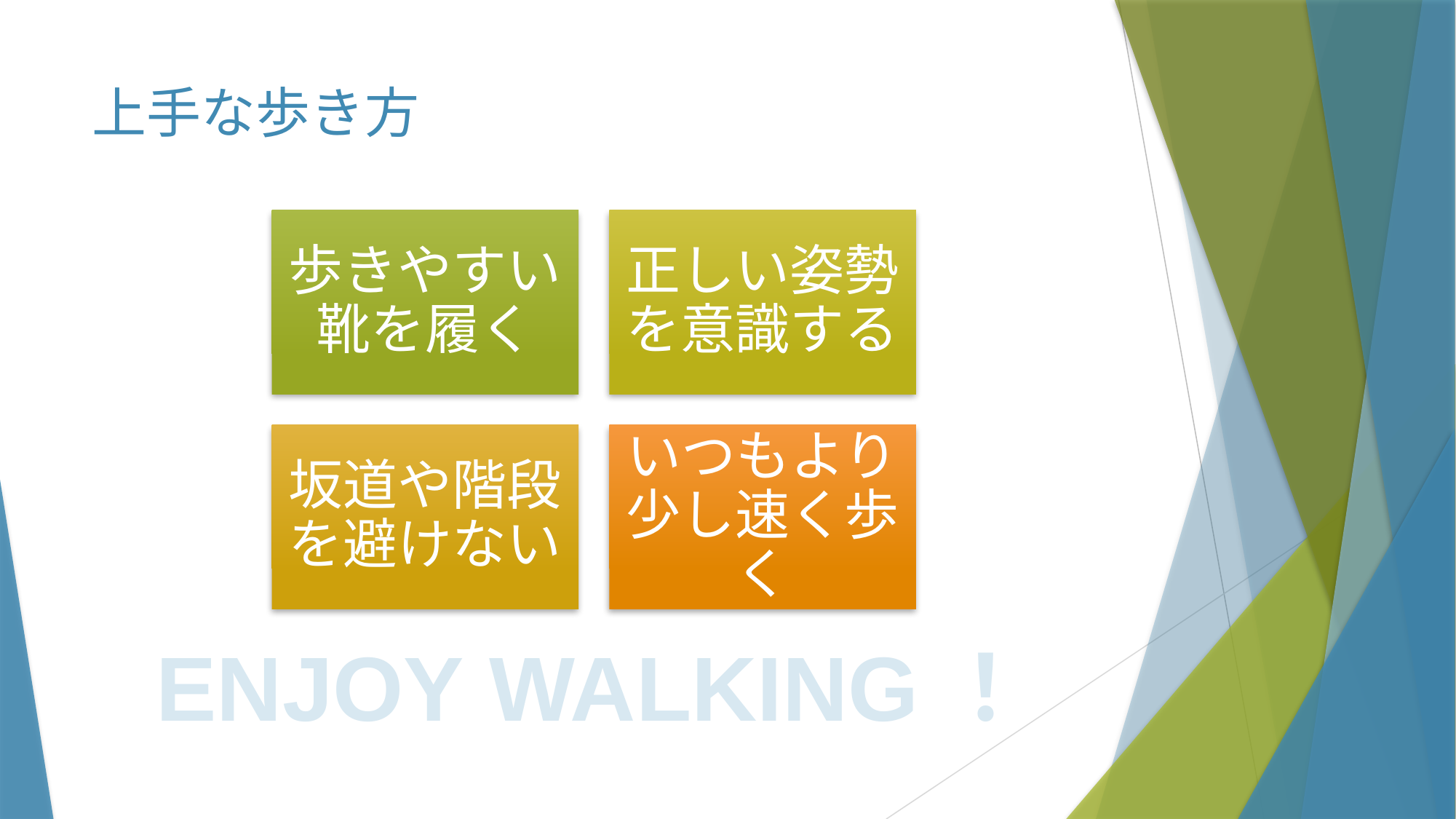

# 上手な歩き方
歩きやすい靴を履く
正しい姿勢を意識する
坂道や階段を避けない
いつもより少し速く歩く
ENJOY WALKING！